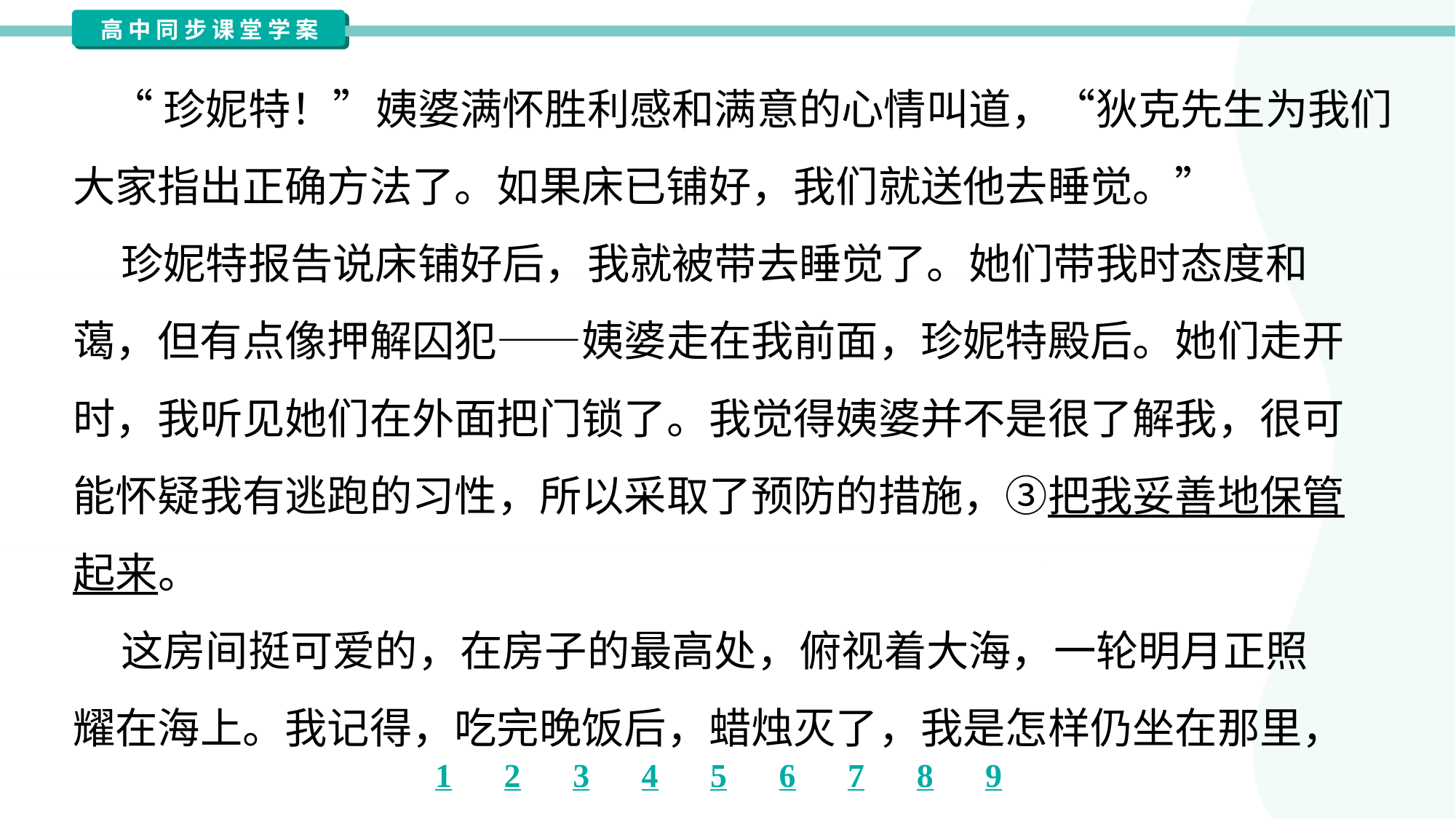

“珍妮特！”姨婆满怀胜利感和满意的心情叫道，“狄克先生为我们
大家指出正确方法了。如果床已铺好，我们就送他去睡觉。”
    珍妮特报告说床铺好后，我就被带去睡觉了。她们带我时态度和
蔼，但有点像押解囚犯——姨婆走在我前面，珍妮特殿后。她们走开
时，我听见她们在外面把门锁了。我觉得姨婆并不是很了解我，很可
能怀疑我有逃跑的习性，所以采取了预防的措施，③把我妥善地保管
起来。
    这房间挺可爱的，在房子的最高处，俯视着大海，一轮明月正照
耀在海上。我记得，吃完晚饭后，蜡烛灭了，我是怎样仍坐在那里，